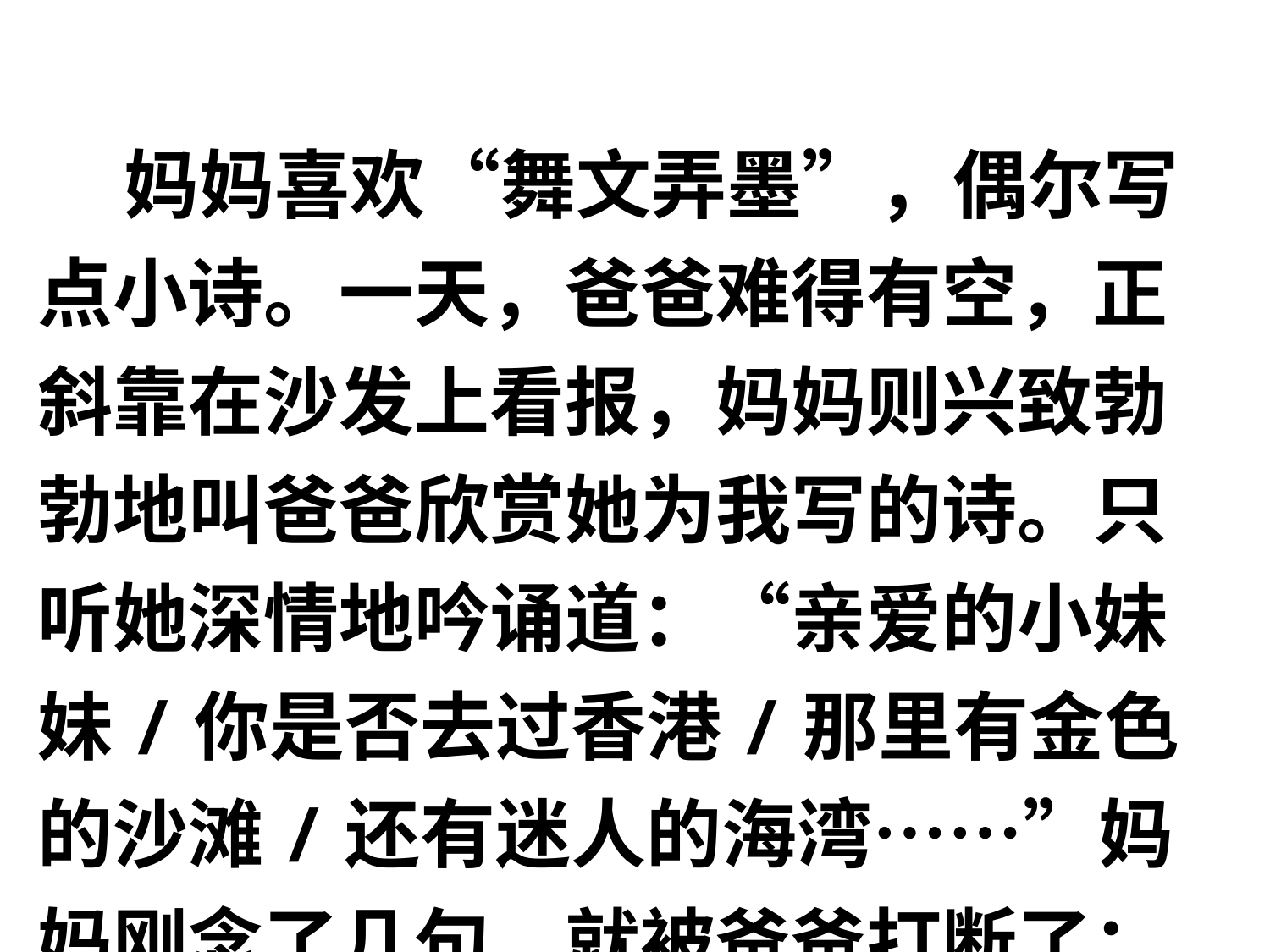

妈妈喜欢“舞文弄墨”，偶尔写点小诗。一天，爸爸难得有空，正斜靠在沙发上看报，妈妈则兴致勃勃地叫爸爸欣赏她为我写的诗。只听她深情地吟诵道：“亲爱的小妹妹/你是否去过香港/那里有金色的沙滩/还有迷人的海湾……”妈妈刚念了几句，就被爸爸打断了：“你这也叫诗？”妈妈怔了一会儿，转头和颜悦色近乎讨好